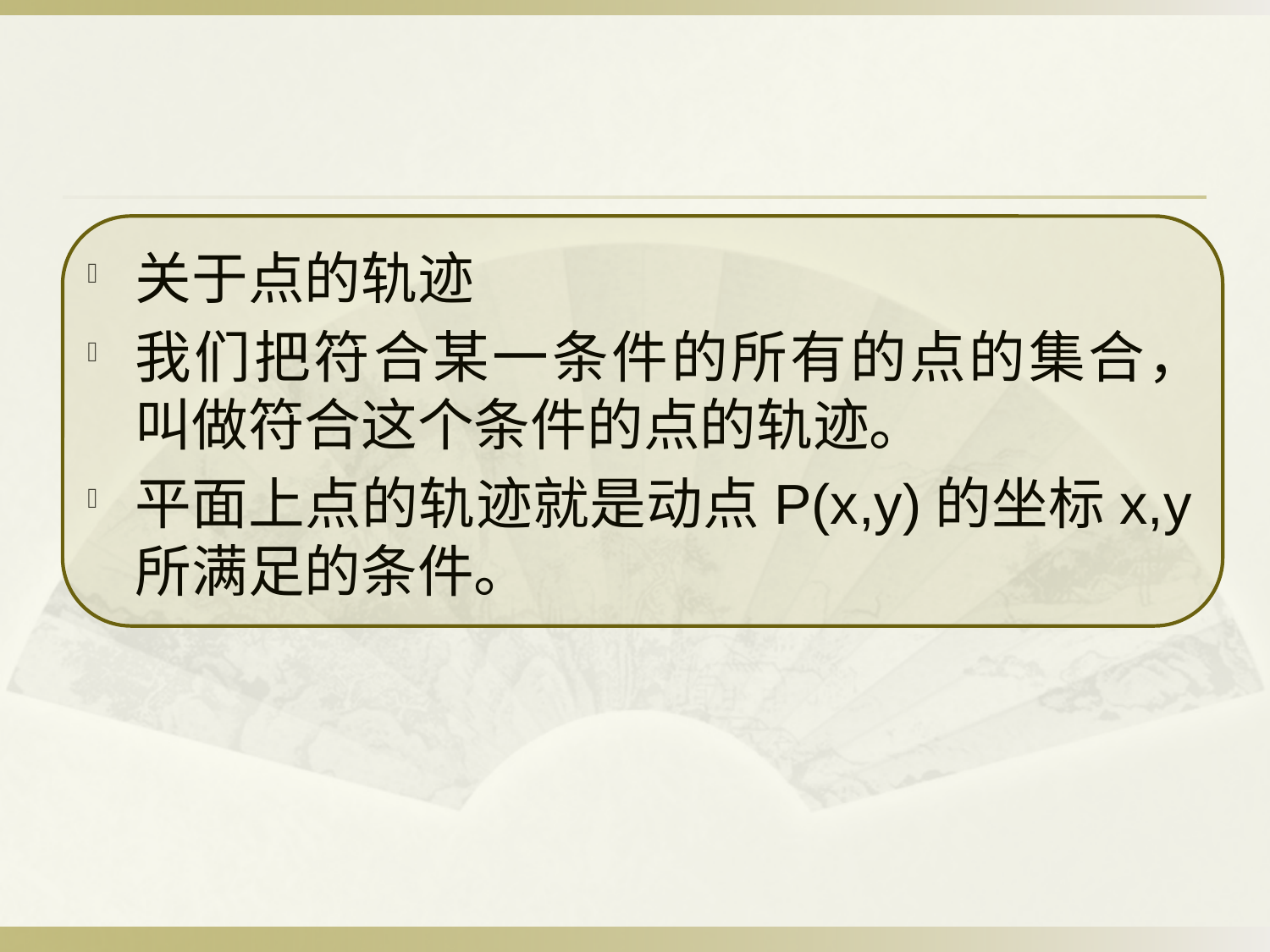

关于点的轨迹
我们把符合某一条件的所有的点的集合，叫做符合这个条件的点的轨迹。
平面上点的轨迹就是动点P(x,y)的坐标x,y所满足的条件。